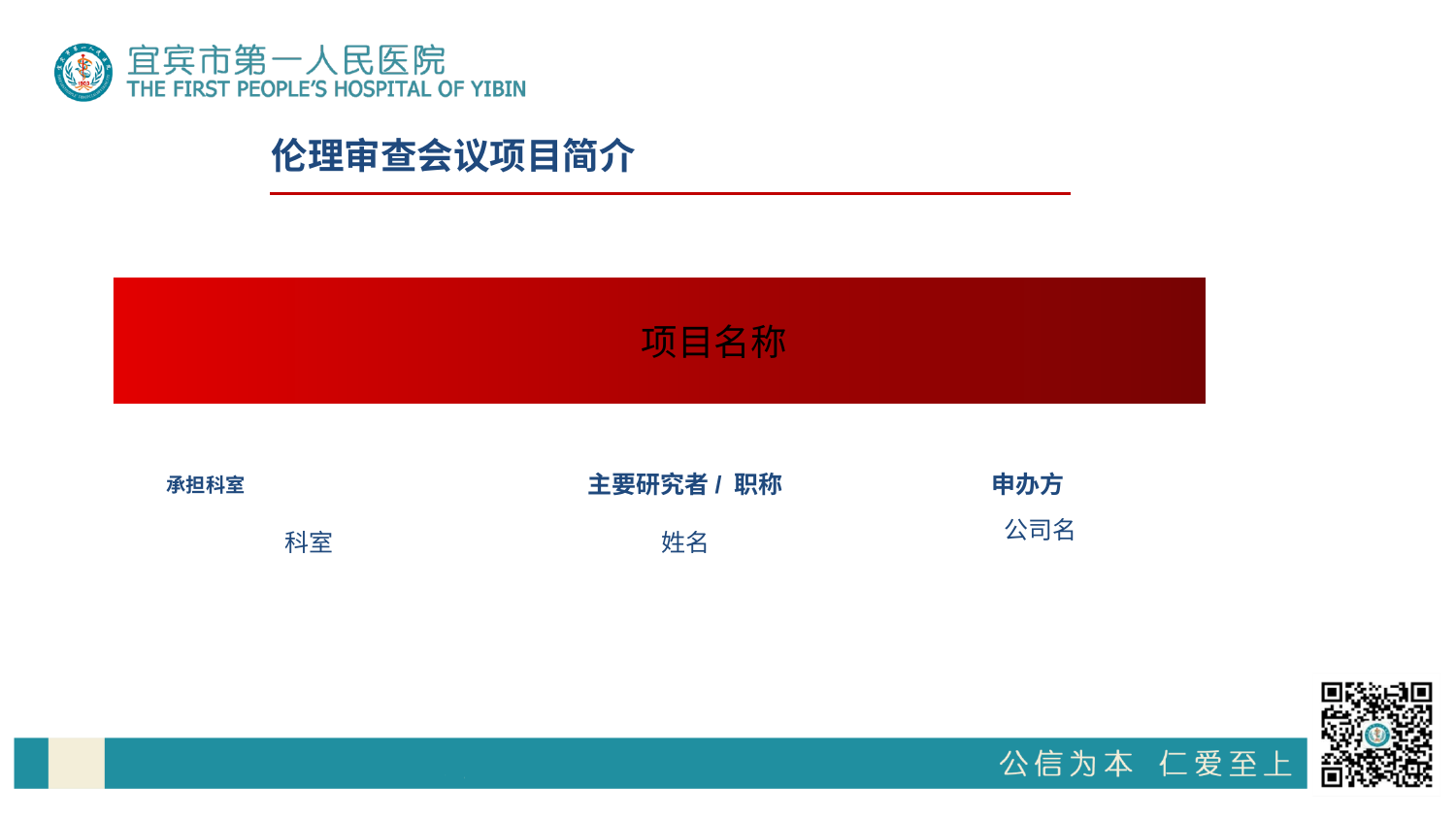

伦理审查会议项目简介
# 项目名称
承担科室
主要研究者/ 职称
申办方
公司名
科室
姓名
2